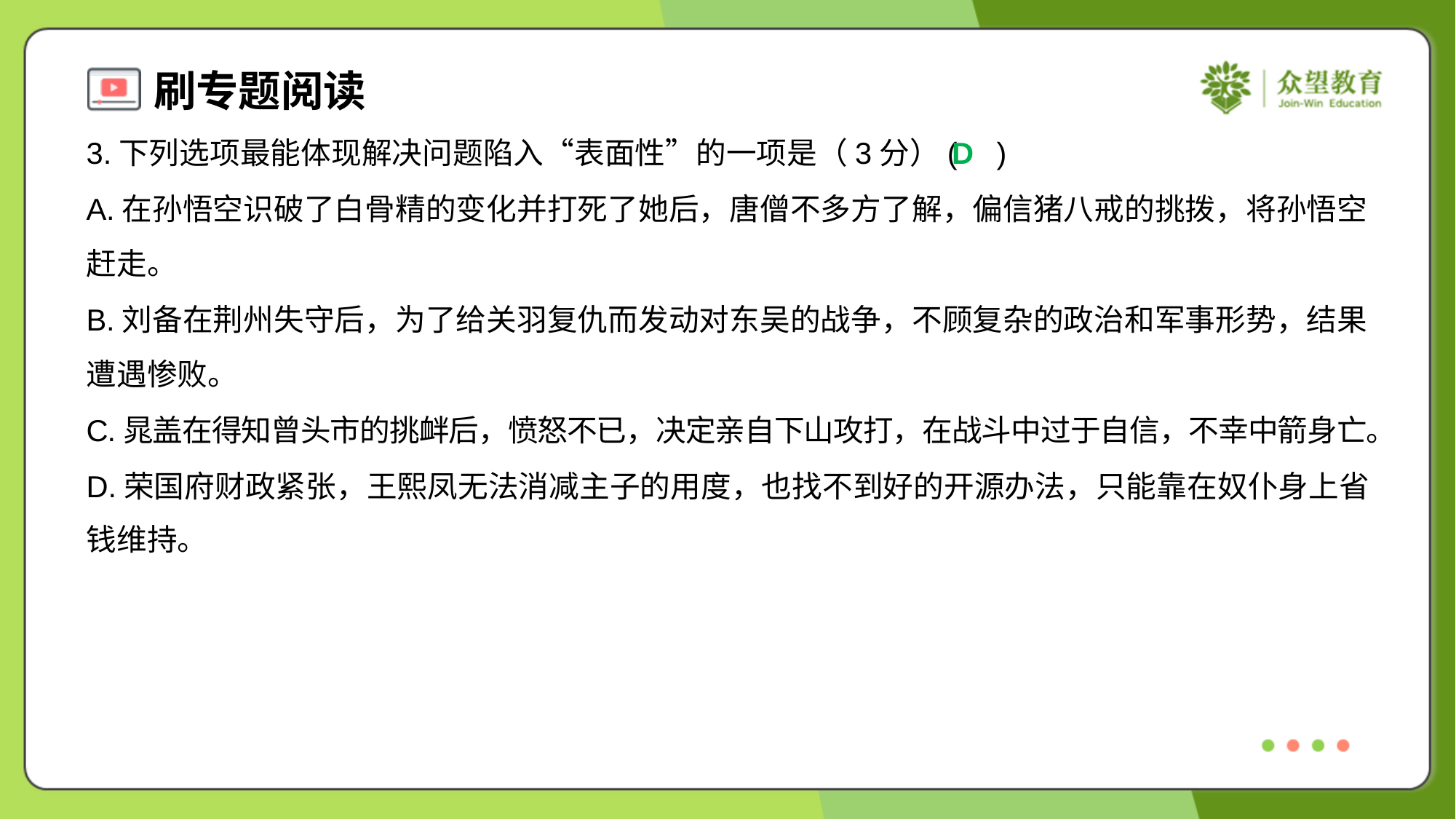

3.下列选项最能体现解决问题陷入“表面性”的一项是（3分）(     )
D
A.在孙悟空识破了白骨精的变化并打死了她后，唐僧不多方了解，偏信猪八戒的挑拨，将孙悟空
赶走。
B.刘备在荆州失守后，为了给关羽复仇而发动对东吴的战争，不顾复杂的政治和军事形势，结果
遭遇惨败。
C.晁盖在得知曾头市的挑衅后，愤怒不已，决定亲自下山攻打，在战斗中过于自信，不幸中箭身亡。
D.荣国府财政紧张，王熙凤无法消减主子的用度，也找不到好的开源办法，只能靠在奴仆身上省
钱维持。